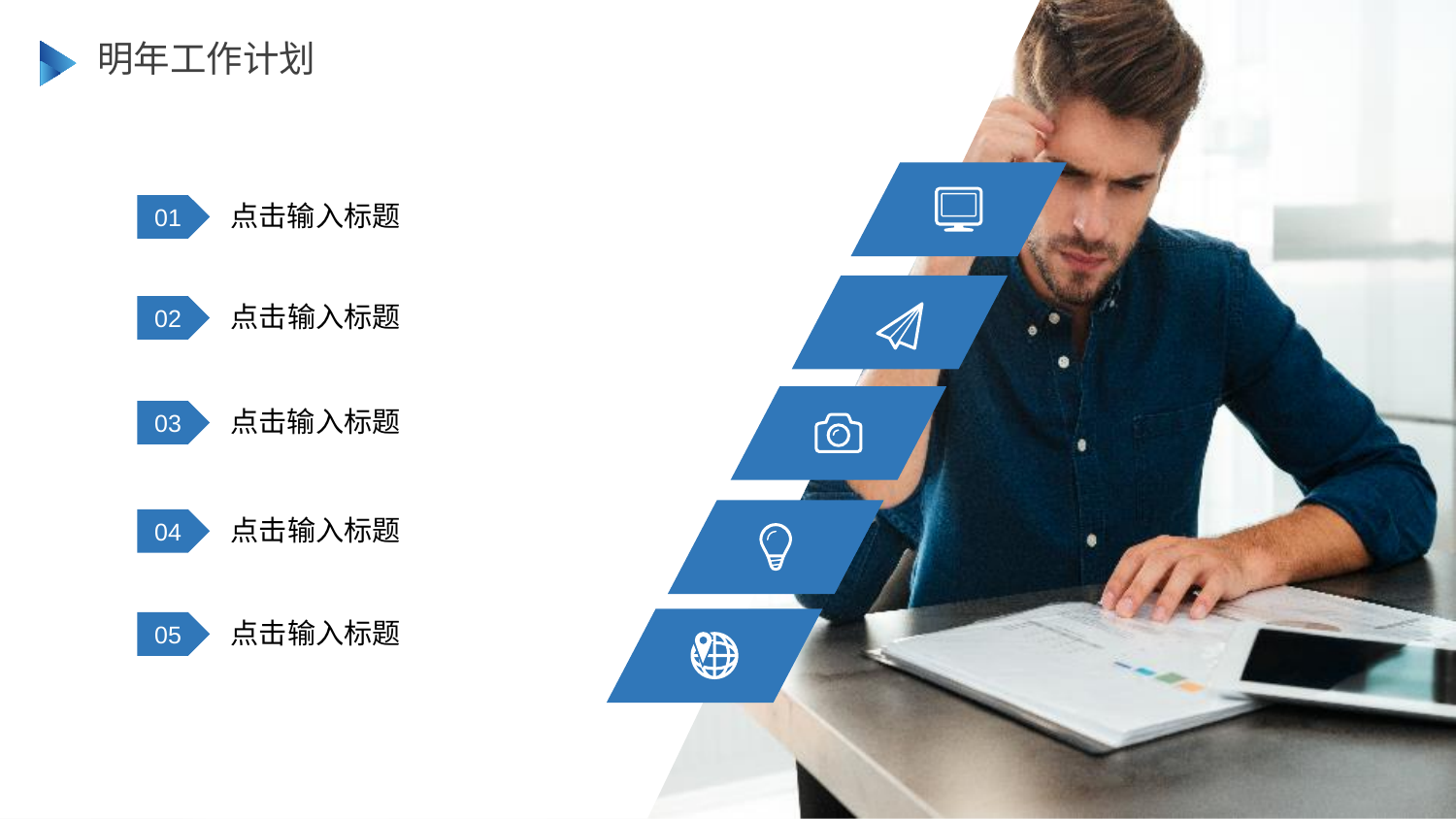

明年工作计划

点击输入标题
01
点击输入标题
02

点击输入标题
03

点击输入标题
04

点击输入标题
05